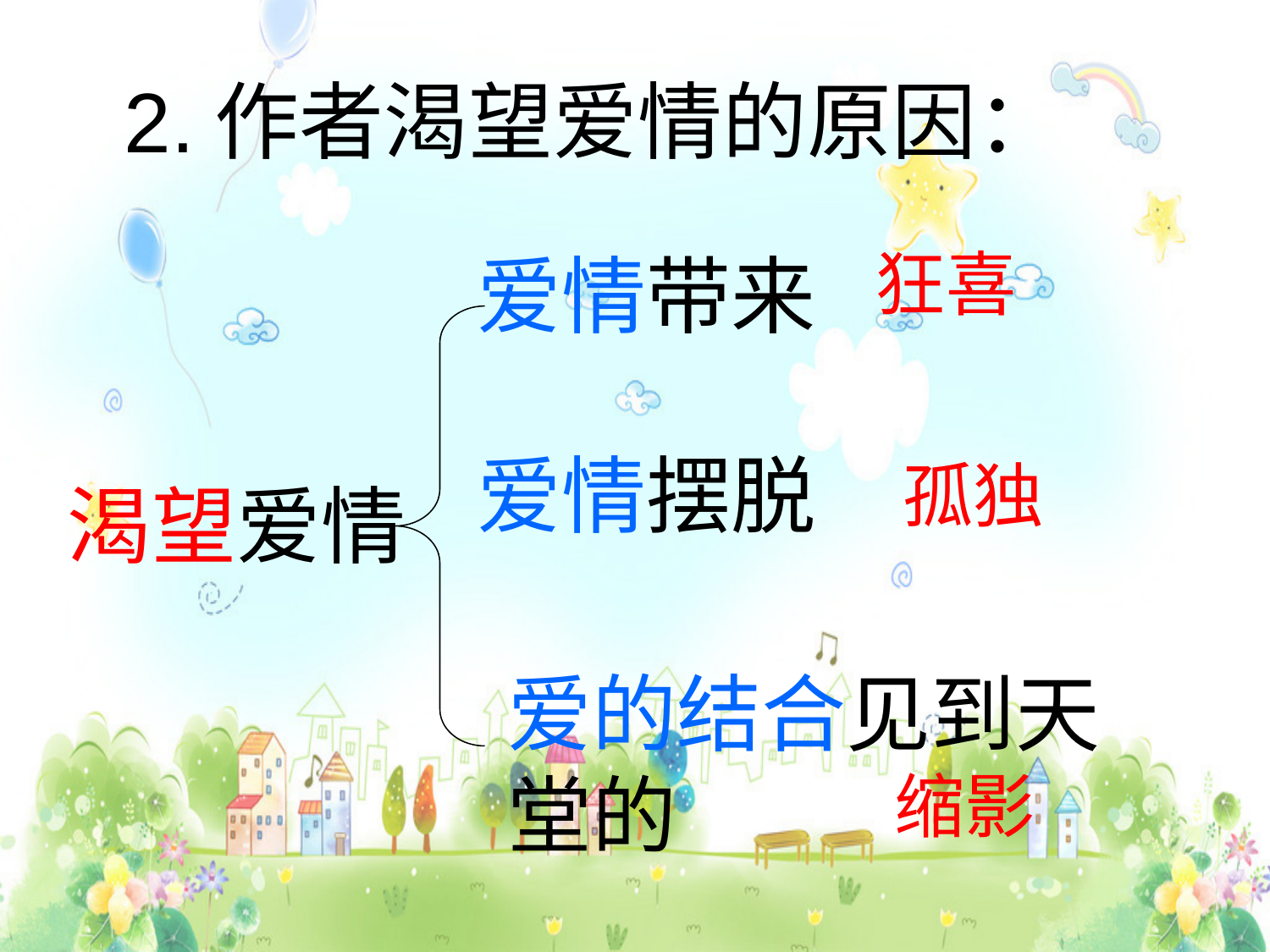

# 2.作者渴望爱情的原因：

狂喜
爱情带来

爱情摆脱
孤独
渴望爱情
爱的结合见到天堂的
缩影